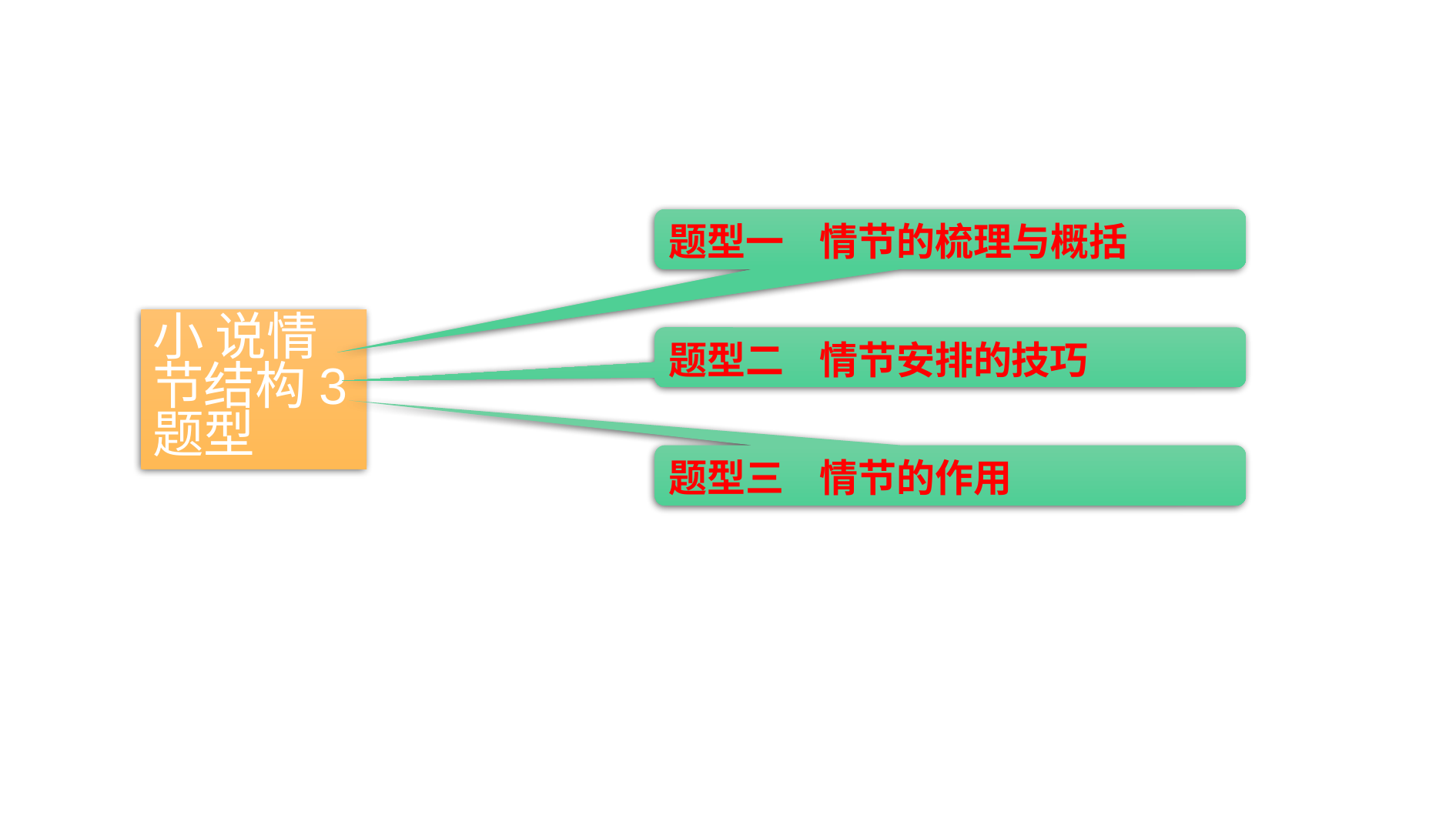

题型一    情节的梳理与概括
小 说情节结构3题型
题型二    情节安排的技巧
题型三    情节的作用